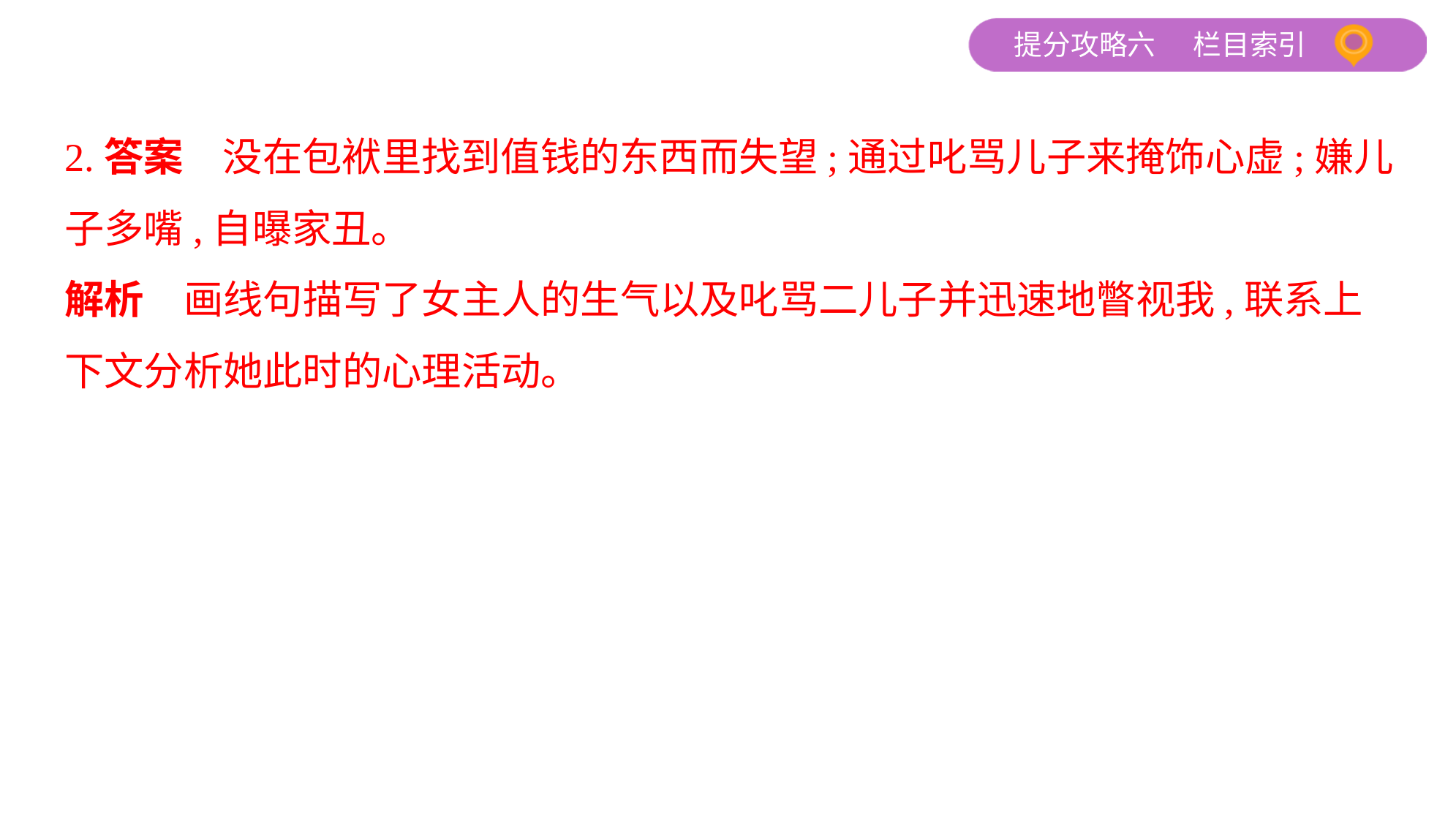

2.答案　没在包袱里找到值钱的东西而失望;通过叱骂儿子来掩饰心虚;嫌儿
子多嘴,自曝家丑。
解析　画线句描写了女主人的生气以及叱骂二儿子并迅速地瞥视我,联系上
下文分析她此时的心理活动。